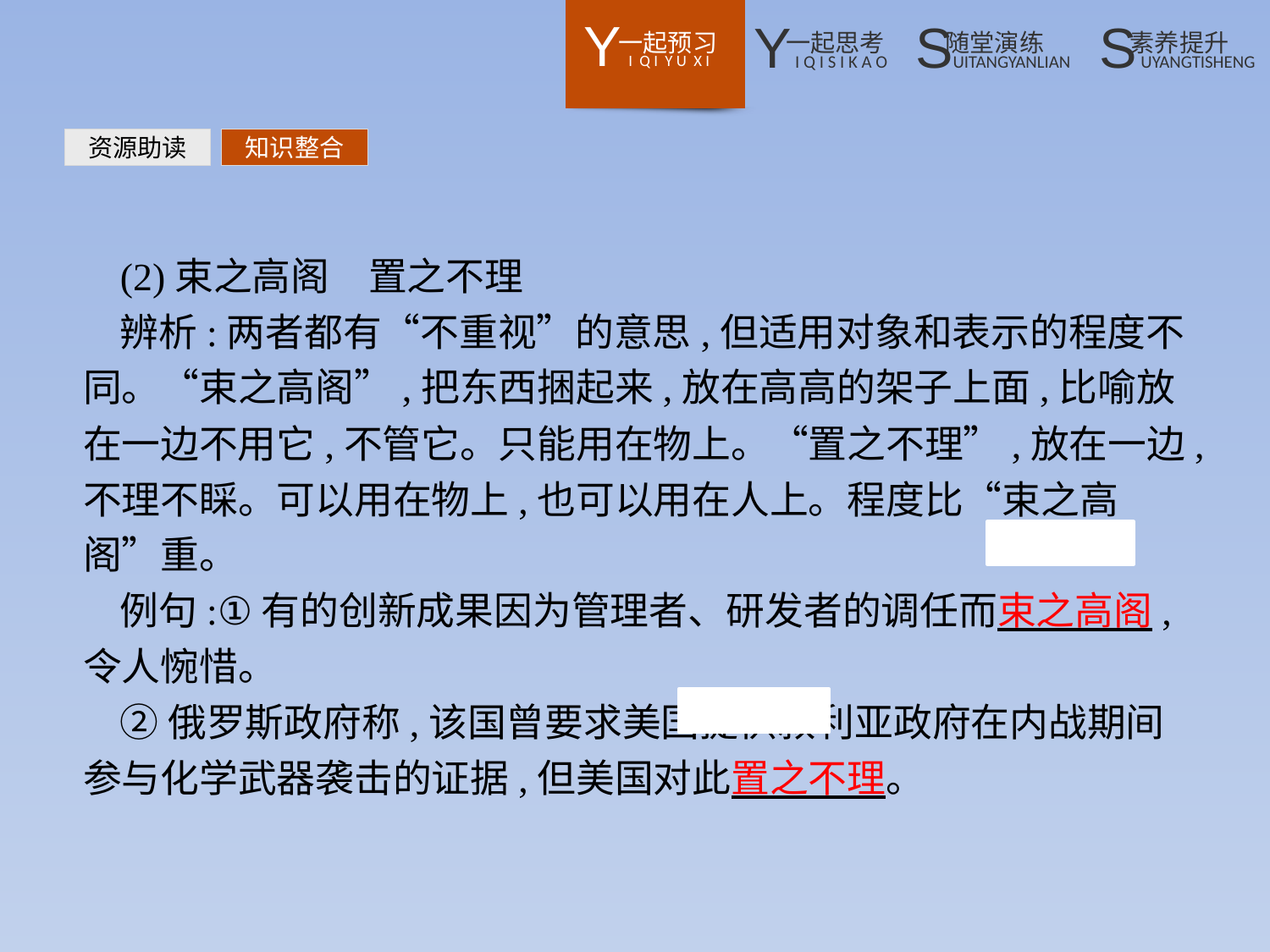

资源助读
知识整合
(2)束之高阁　置之不理
辨析:两者都有“不重视”的意思,但适用对象和表示的程度不同。“束之高阁”,把东西捆起来,放在高高的架子上面,比喻放在一边不用它,不管它。只能用在物上。“置之不理”,放在一边,不理不睬。可以用在物上,也可以用在人上。程度比“束之高阁”重。
例句:①有的创新成果因为管理者、研发者的调任而束之高阁,令人惋惜。
②俄罗斯政府称,该国曾要求美国提供叙利亚政府在内战期间参与化学武器袭击的证据,但美国对此置之不理。